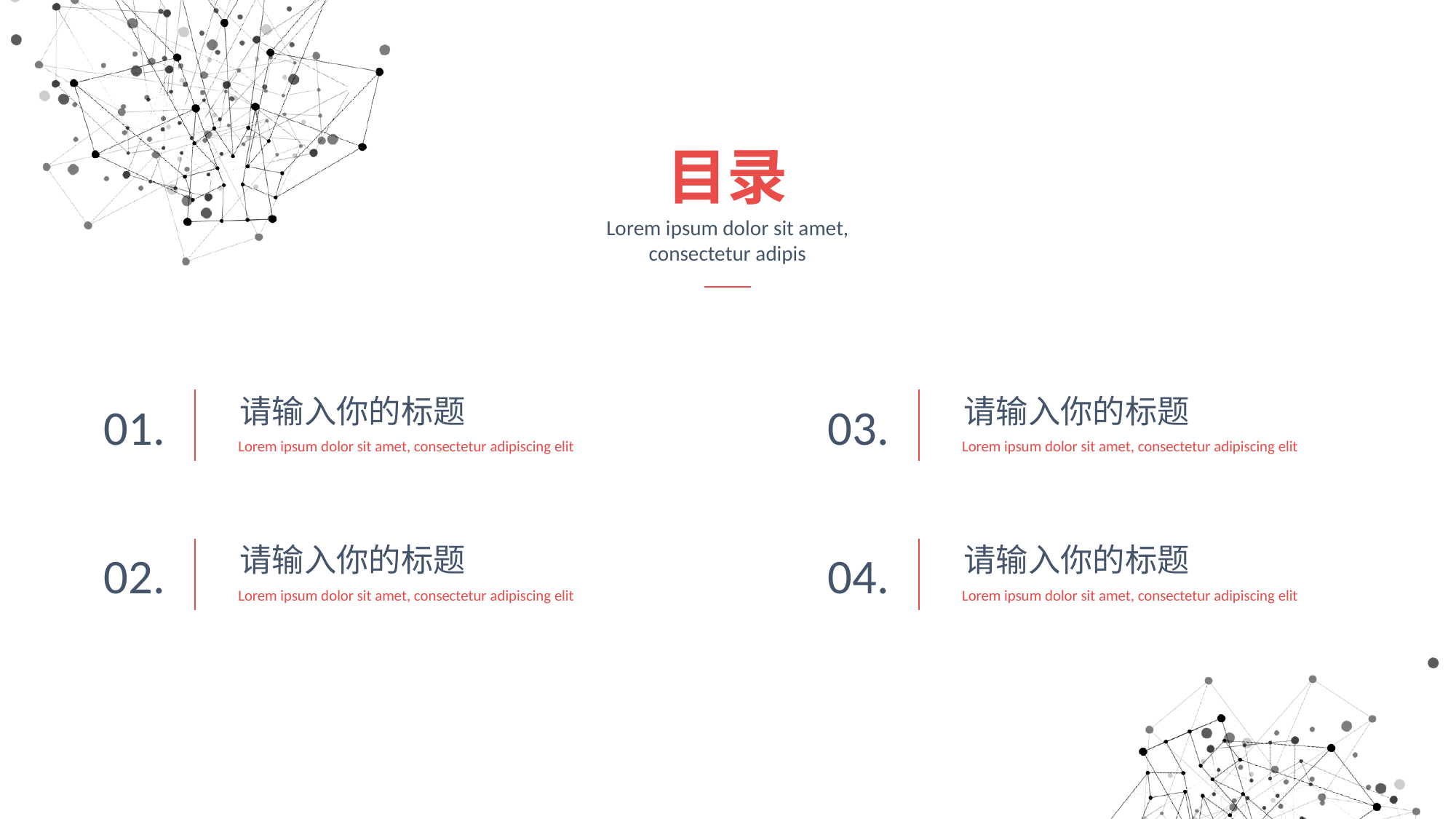

目录
Lorem ipsum dolor sit amet, consectetur adipis
请输入你的标题
请输入你的标题
01.
03.
Lorem ipsum dolor sit amet, consectetur adipiscing elit
Lorem ipsum dolor sit amet, consectetur adipiscing elit
请输入你的标题
请输入你的标题
02.
04.
Lorem ipsum dolor sit amet, consectetur adipiscing elit
Lorem ipsum dolor sit amet, consectetur adipiscing elit